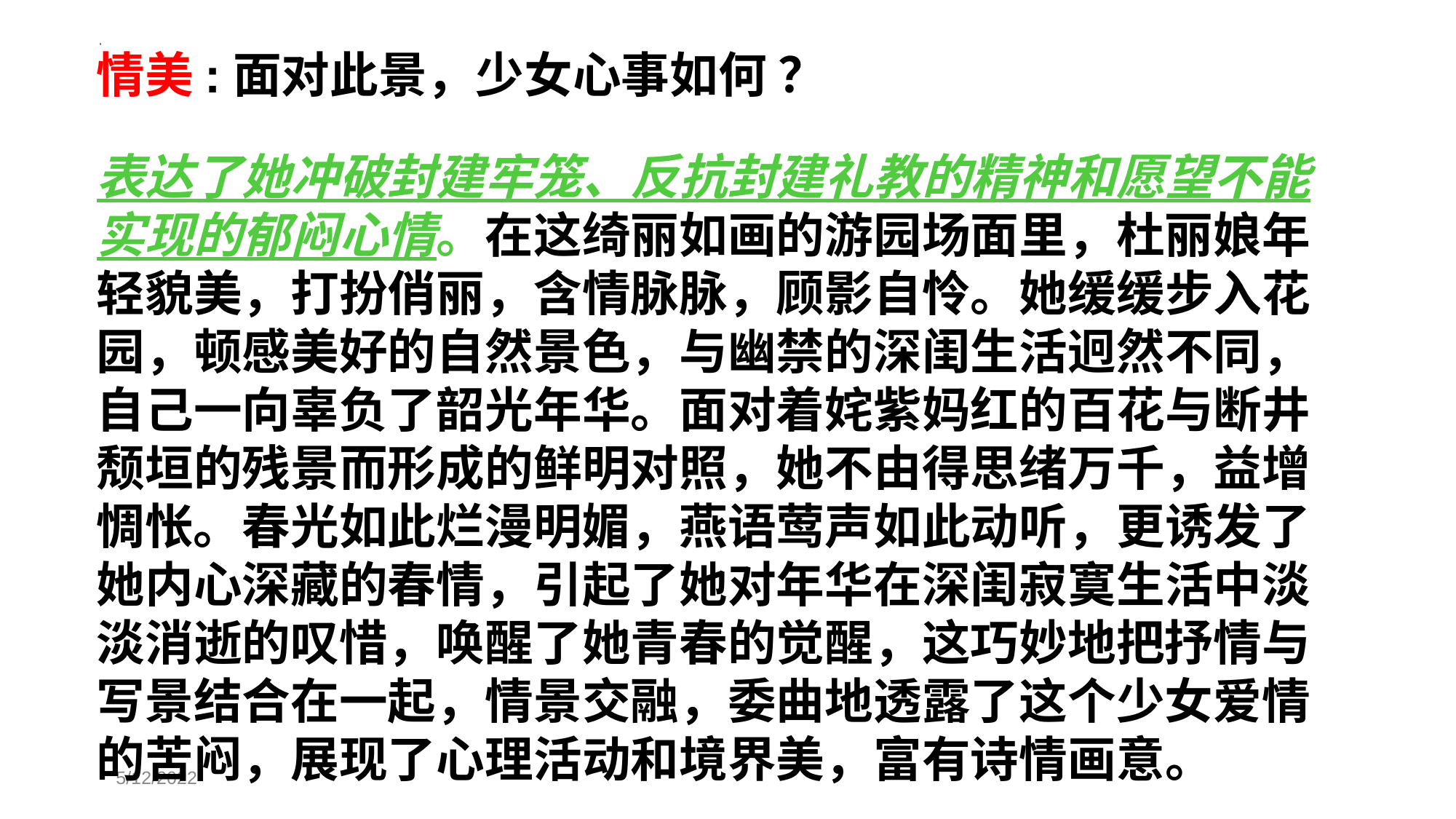

情美:面对此景，少女心事如何 ？

表达了她冲破封建牢笼、反抗封建礼教的精神和愿望不能实现的郁闷心情。在这绮丽如画的游园场面里，杜丽娘年轻貌美，打扮俏丽，含情脉脉，顾影自怜。她缓缓步入花园，顿感美好的自然景色，与幽禁的深闺生活迥然不同，自己一向辜负了韶光年华。面对着姹紫妈红的百花与断井颓垣的残景而形成的鲜明对照，她不由得思绪万千，益增惆怅。春光如此烂漫明媚，燕语莺声如此动听，更诱发了她内心深藏的春情，引起了她对年华在深闺寂寞生活中淡淡消逝的叹惜，唤醒了她青春的觉醒，这巧妙地把抒情与写景结合在一起，情景交融，委曲地透露了这个少女爱情的苦闷，展现了心理活动和境界美，富有诗情画意。

5/12/2022